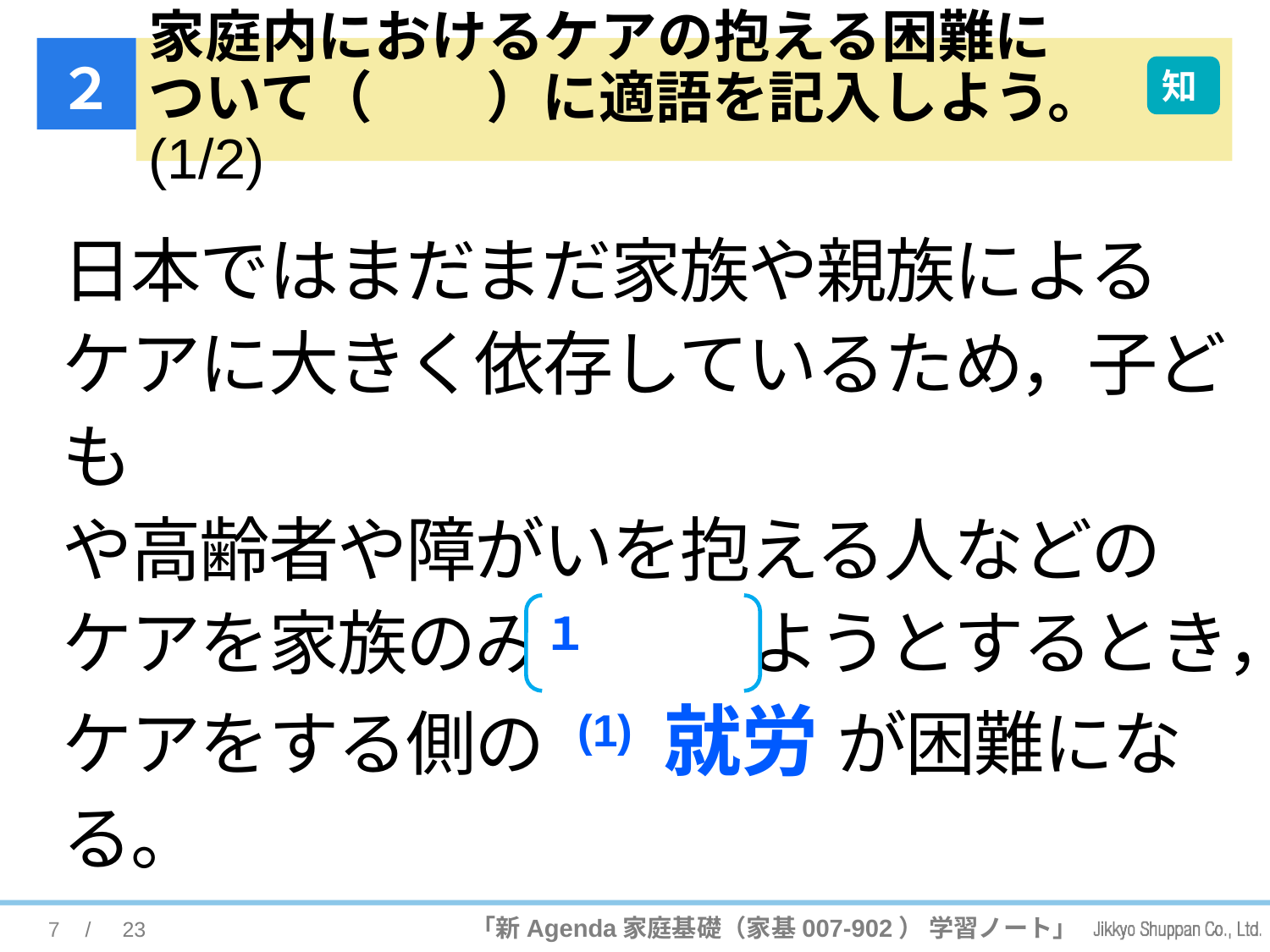

２
# 家庭内におけるケアの抱える困難に ついて（　　）に適語を記入しよう。(1/2)
知
日本ではまだまだ家族や親族による
ケアに大きく依存しているため，子ども
や高齢者や障がいを抱える人などの
ケアを家族のみで支えようとするとき，
ケアをする側の (1) 就労 が困難になる。
１
7